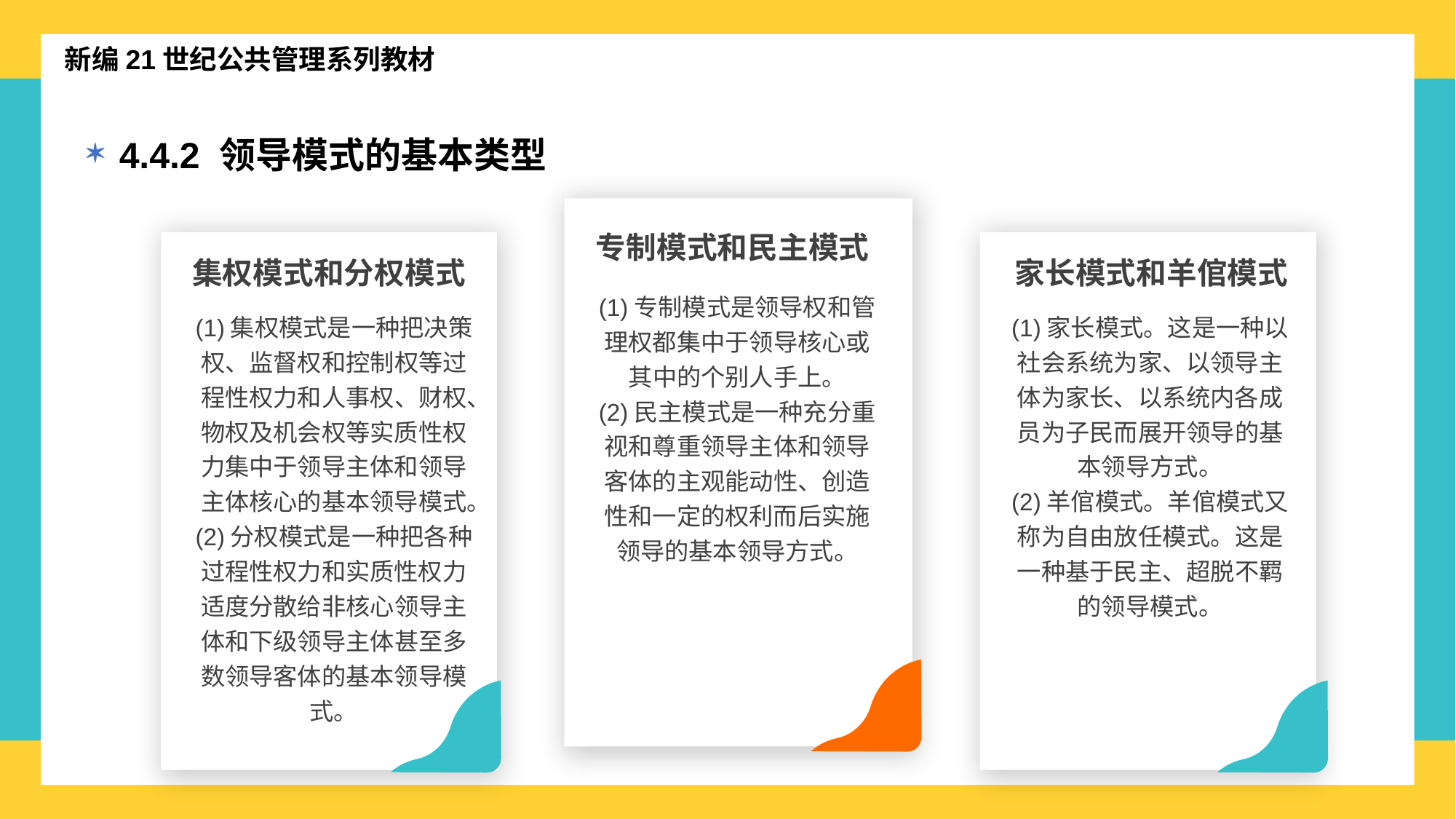

新编21世纪公共管理系列教材
4.4.2 领导模式的基本类型

专制模式和民主模式

集权模式和分权模式
家长模式和羊倌模式
(1)专制模式是领导权和管理权都集中于领导核心或其中的个别人手上。
(2)民主模式是一种充分重视和尊重领导主体和领导客体的主观能动性、创造性和一定的权利而后实施领导的基本领导方式。
(1)集权模式是一种把决策权、监督权和控制权等过程性权力和人事权、财权、物权及机会权等实质性权力集中于领导主体和领导主体核心的基本领导模式。
(2)分权模式是一种把各种过程性权力和实质性权力适度分散给非核心领导主体和下级领导主体甚至多数领导客体的基本领导模式。
(1)家长模式。这是一种以社会系统为家、以领导主体为家长、以系统内各成员为子民而展开领导的基本领导方式。
(2)羊倌模式。羊倌模式又称为自由放任模式。这是一种基于民主、超脱不羁的领导模式。